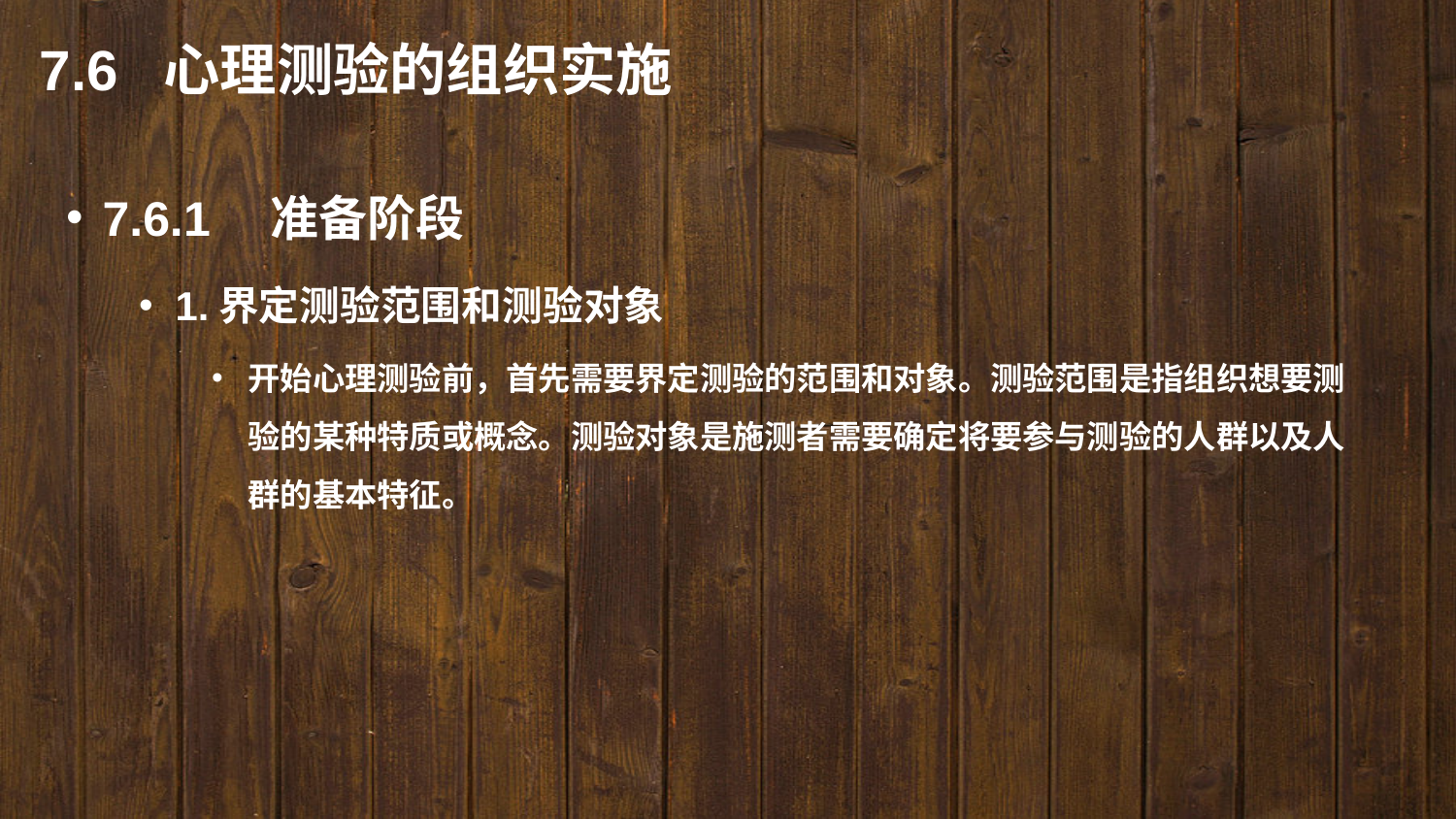

7.6  心理测验的组织实施
7.6.1　准备阶段
1.界定测验范围和测验对象
开始心理测验前，首先需要界定测验的范围和对象。测验范围是指组织想要测验的某种特质或概念。测验对象是施测者需要确定将要参与测验的人群以及人群的基本特征。